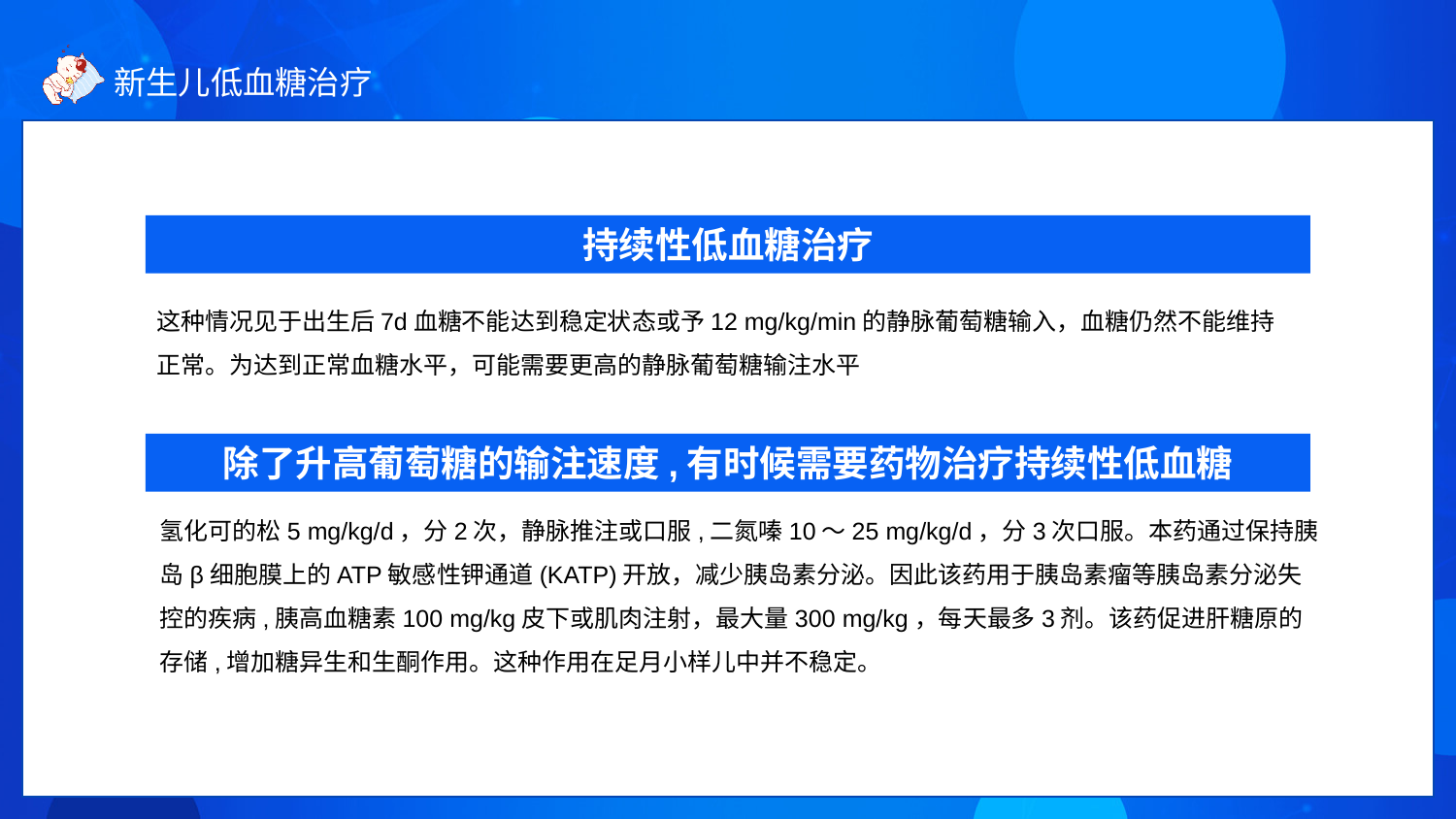

持续性低血糖治疗
这种情况见于出生后7d血糖不能达到稳定状态或予12 mg/kg/min的静脉葡萄糖输入，血糖仍然不能维持正常。为达到正常血糖水平，可能需要更高的静脉葡萄糖输注水平
除了升高葡萄糖的输注速度,有时候需要药物治疗持续性低血糖
氢化可的松5 mg/kg/d，分2次，静脉推注或口服,二氮嗪10～25 mg/kg/d，分3次口服。本药通过保持胰岛β细胞膜上的ATP敏感性钾通道(KATP)开放，减少胰岛素分泌。因此该药用于胰岛素瘤等胰岛素分泌失控的疾病,胰高血糖素100 mg/kg皮下或肌肉注射，最大量300 mg/kg，每天最多3剂。该药促进肝糖原的存储,增加糖异生和生酮作用。这种作用在足月小样儿中并不稳定。